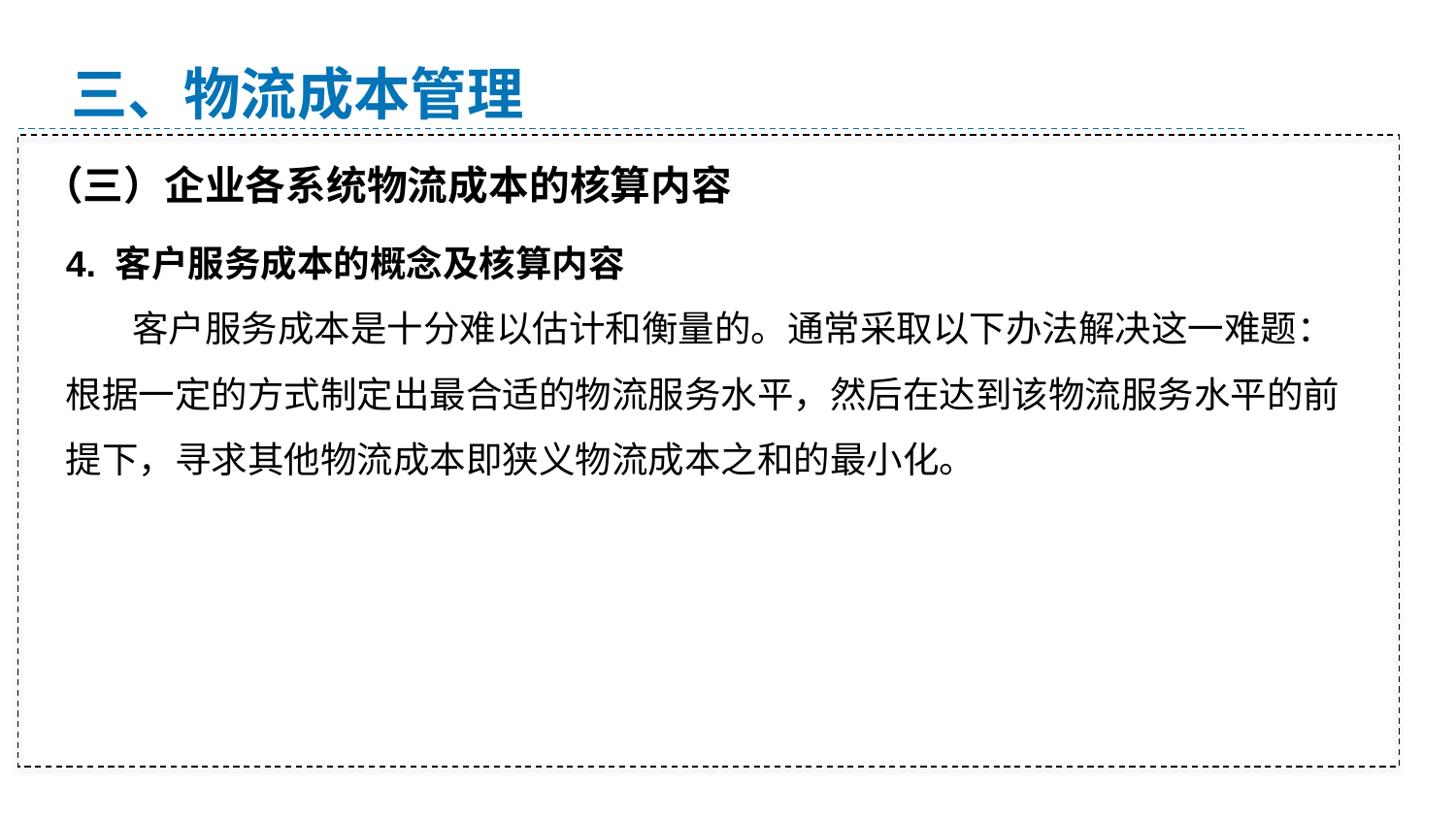

三、物流成本管理
（三）企业各系统物流成本的核算内容

4. 客户服务成本的概念及核算内容
       客户服务成本是十分难以估计和衡量的。通常采取以下办法解决这一难题：根据一定的方式制定出最合适的物流服务水平，然后在达到该物流服务水平的前提下，寻求其他物流成本即狭义物流成本之和的最小化。